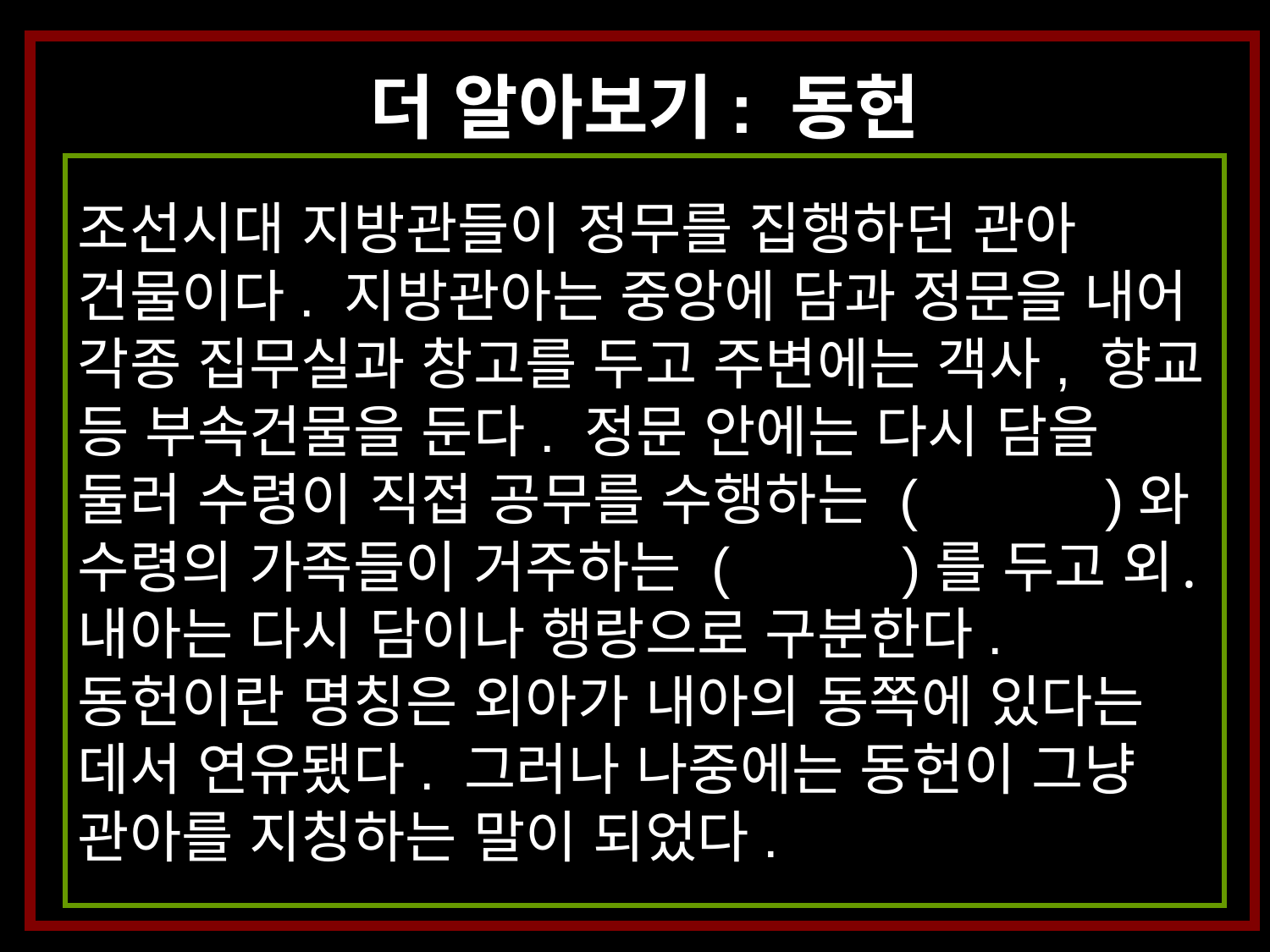

더 알아보기: 동헌
조선시대 지방관들이 정무를 집행하던 관아 건물이다. 지방관아는 중앙에 담과 정문을 내어 각종 집무실과 창고를 두고 주변에는 객사, 향교 등 부속건물을 둔다. 정문 안에는 다시 담을 둘러 수령이 직접 공무를 수행하는 (            )와 수령의 가족들이 거주하는 (           )를 두고 외․내아는 다시 담이나 행랑으로 구분한다.
동헌이란 명칭은 외아가 내아의 동쪽에 있다는 데서 연유됐다. 그러나 나중에는 동헌이 그냥 관아를 지칭하는 말이 되었다.